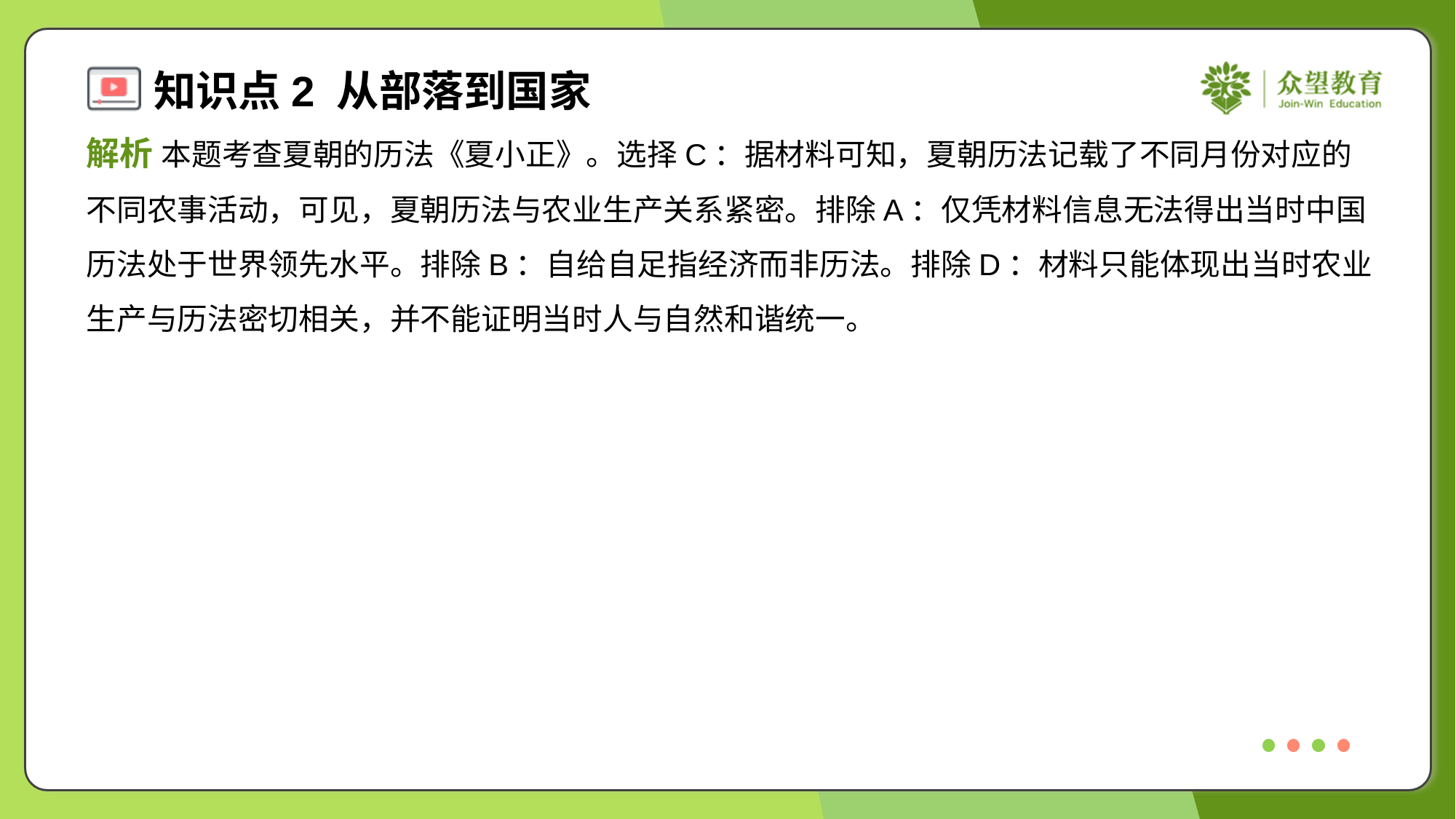

解析 本题考查夏朝的历法《夏小正》。选择C：据材料可知，夏朝历法记载了不同月份对应的
不同农事活动，可见，夏朝历法与农业生产关系紧密。排除A：仅凭材料信息无法得出当时中国
历法处于世界领先水平。排除B：自给自足指经济而非历法。排除D：材料只能体现出当时农业
生产与历法密切相关，并不能证明当时人与自然和谐统一。